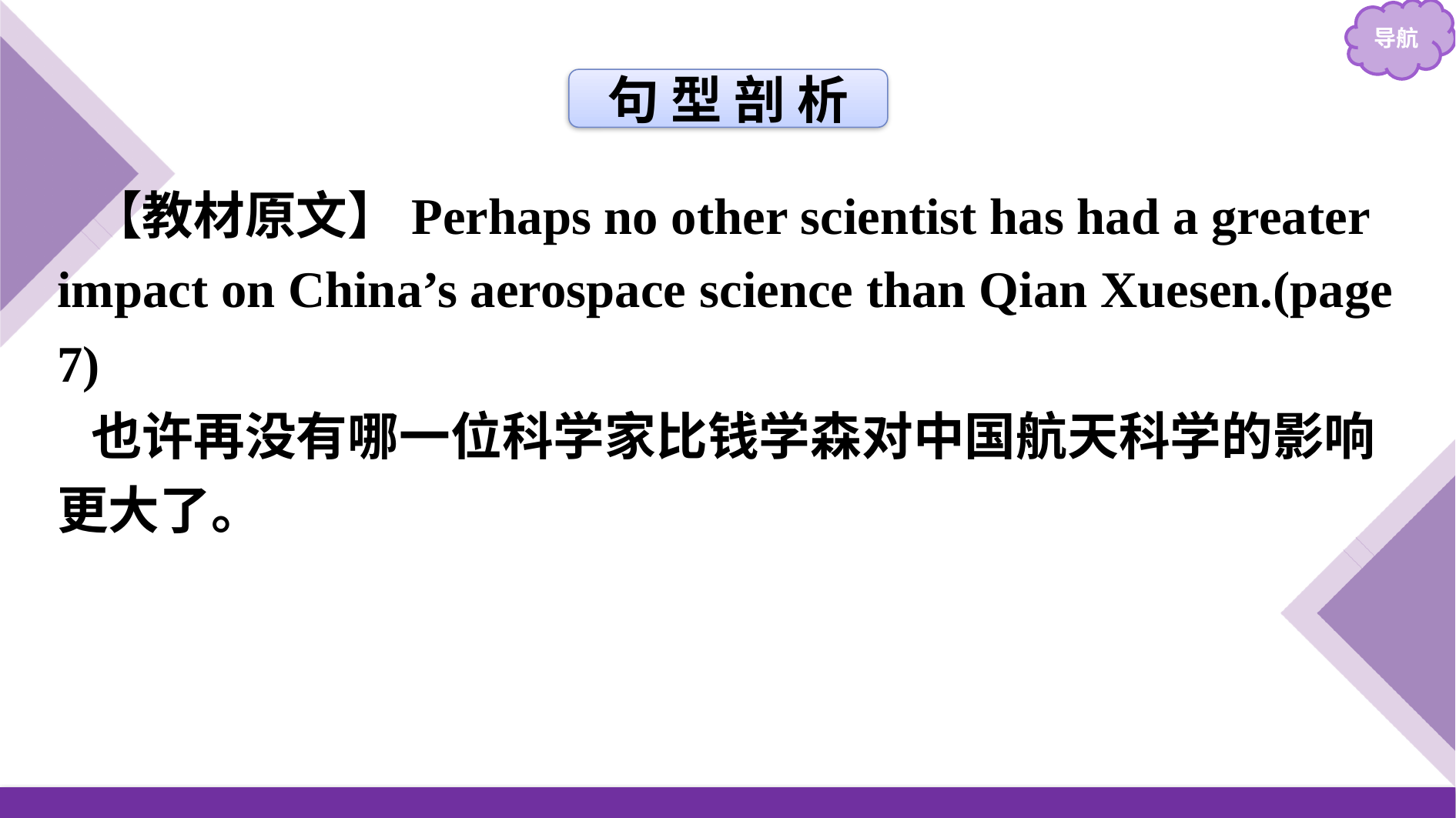

句 型 剖 析
【教材原文】Perhaps no other scientist has had a greater impact on China’s aerospace science than Qian Xuesen.(page 7)
也许再没有哪一位科学家比钱学森对中国航天科学的影响更大了。